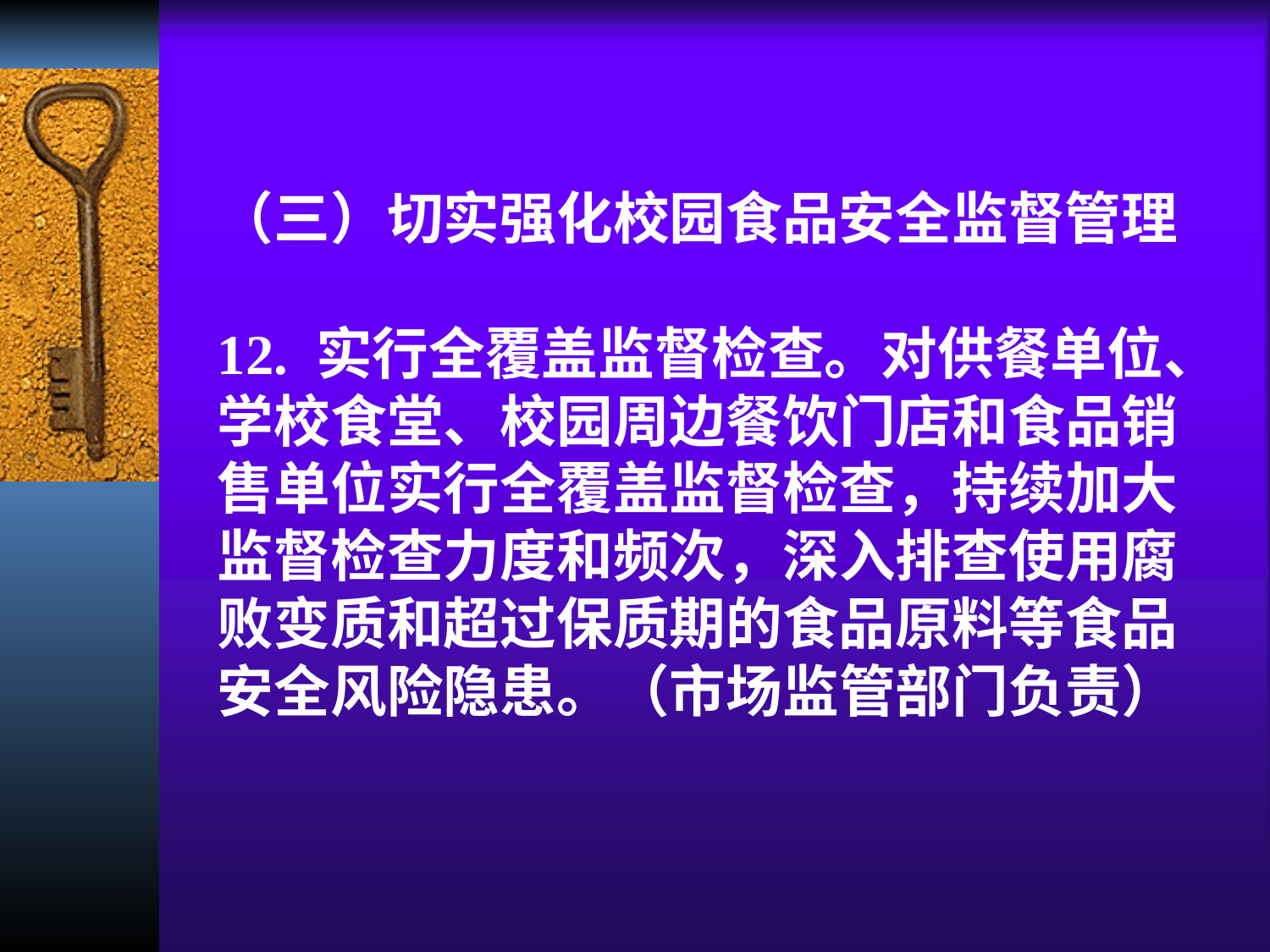

（三）切实强化校园食品安全监督管理

12. 实行全覆盖监督检查。对供餐单位、学校食堂、校园周边餐饮门店和食品销售单位实行全覆盖监督检查，持续加大监督检查力度和频次，深入排查使用腐败变质和超过保质期的食品原料等食品安全风险隐患。（市场监管部门负责）